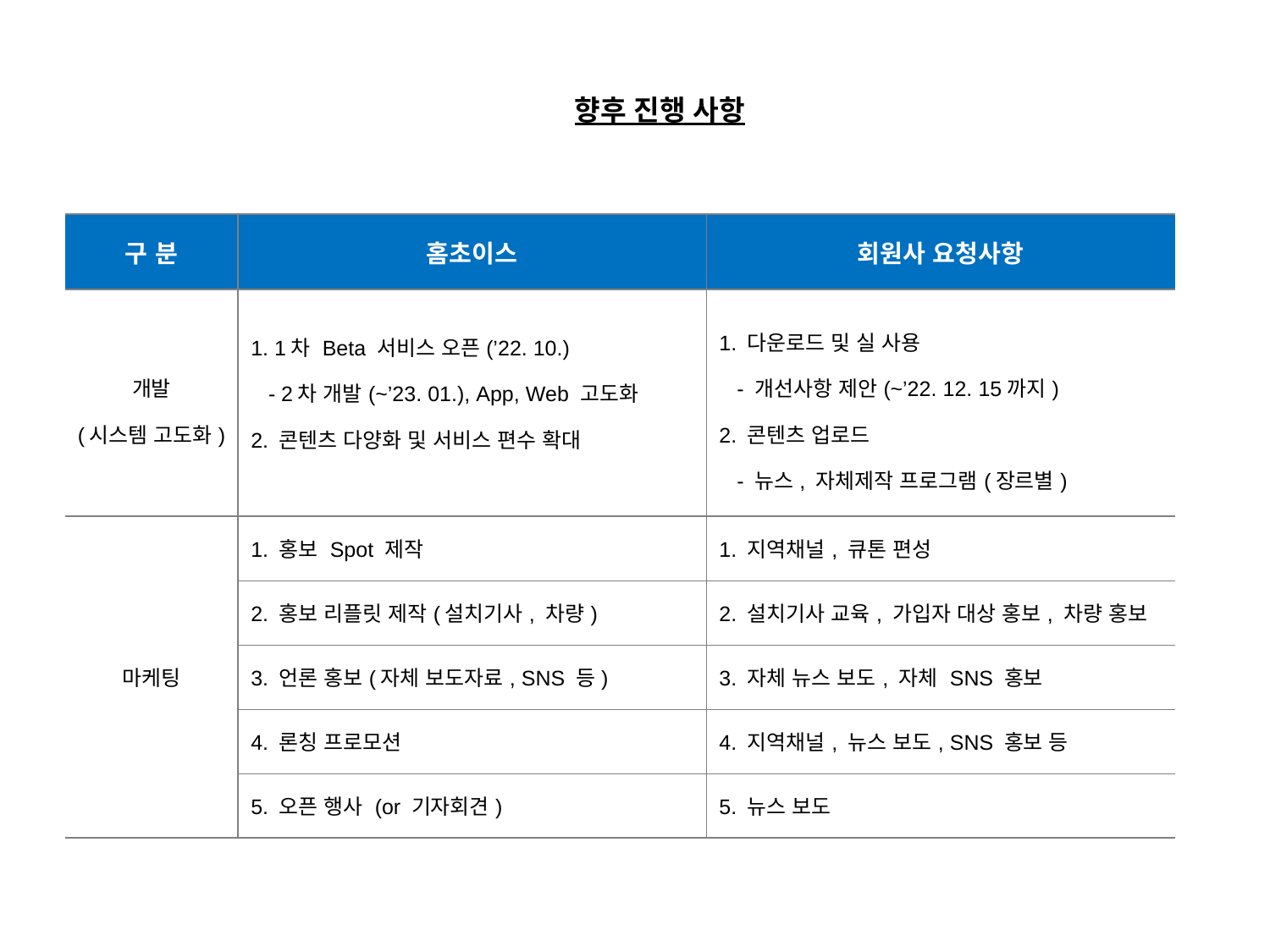

향후 진행 사항
| 구 분 | 홈초이스 | 회원사 요청사항 |
| --- | --- | --- |
| 개발 (시스템 고도화) | 1. 1차 Beta 서비스 오픈(’22. 10.) - 2차 개발(~’23. 01.), App, Web 고도화 2. 콘텐츠 다양화 및 서비스 편수 확대 | 1. 다운로드 및 실 사용 - 개선사항 제안(~’22. 12. 15까지) 2. 콘텐츠 업로드 - 뉴스, 자체제작 프로그램(장르별) |
| 마케팅 | 1. 홍보 Spot 제작 | 1. 지역채널, 큐톤 편성 |
|  | 2. 홍보 리플릿 제작(설치기사, 차량) | 2. 설치기사 교육, 가입자 대상 홍보, 차량 홍보 |
|  | 3. 언론 홍보(자체 보도자료, SNS 등) | 3. 자체 뉴스 보도, 자체 SNS 홍보 |
|  | 4. 론칭 프로모션 | 4. 지역채널, 뉴스 보도, SNS 홍보 등 |
|  | 5. 오픈 행사 (or 기자회견) | 5. 뉴스 보도 |